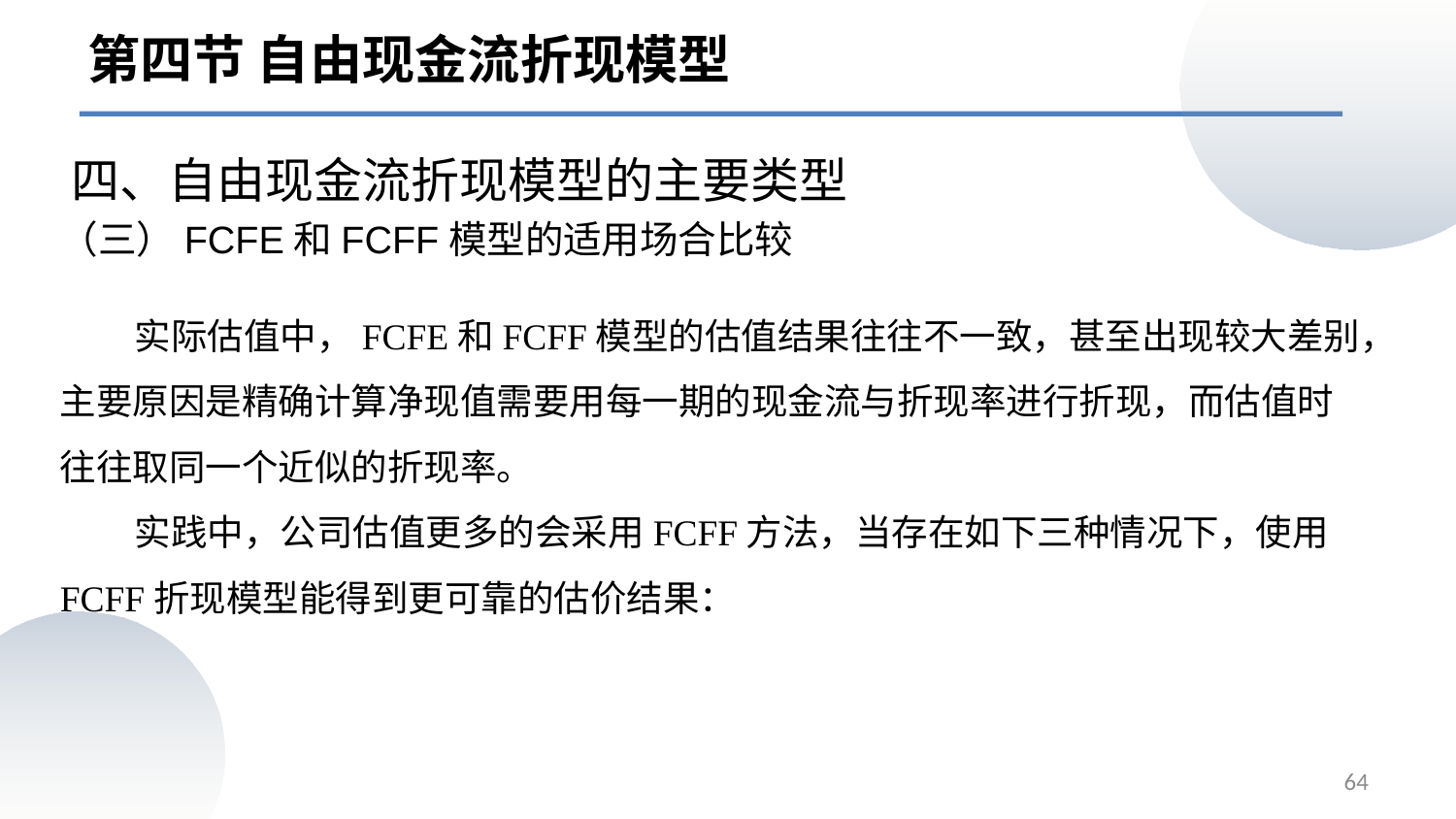

第四节 自由现金流折现模型
四、自由现金流折现模型的主要类型
（三）FCFE和FCFF模型的适用场合比较
        实际估值中，FCFE和FCFF模型的估值结果往往不一致，甚至出现较大差别，主要原因是精确计算净现值需要用每一期的现金流与折现率进行折现，而估值时往往取同一个近似的折现率。
        实践中，公司估值更多的会采用FCFF方法，当存在如下三种情况下，使用FCFF折现模型能得到更可靠的估价结果：

64